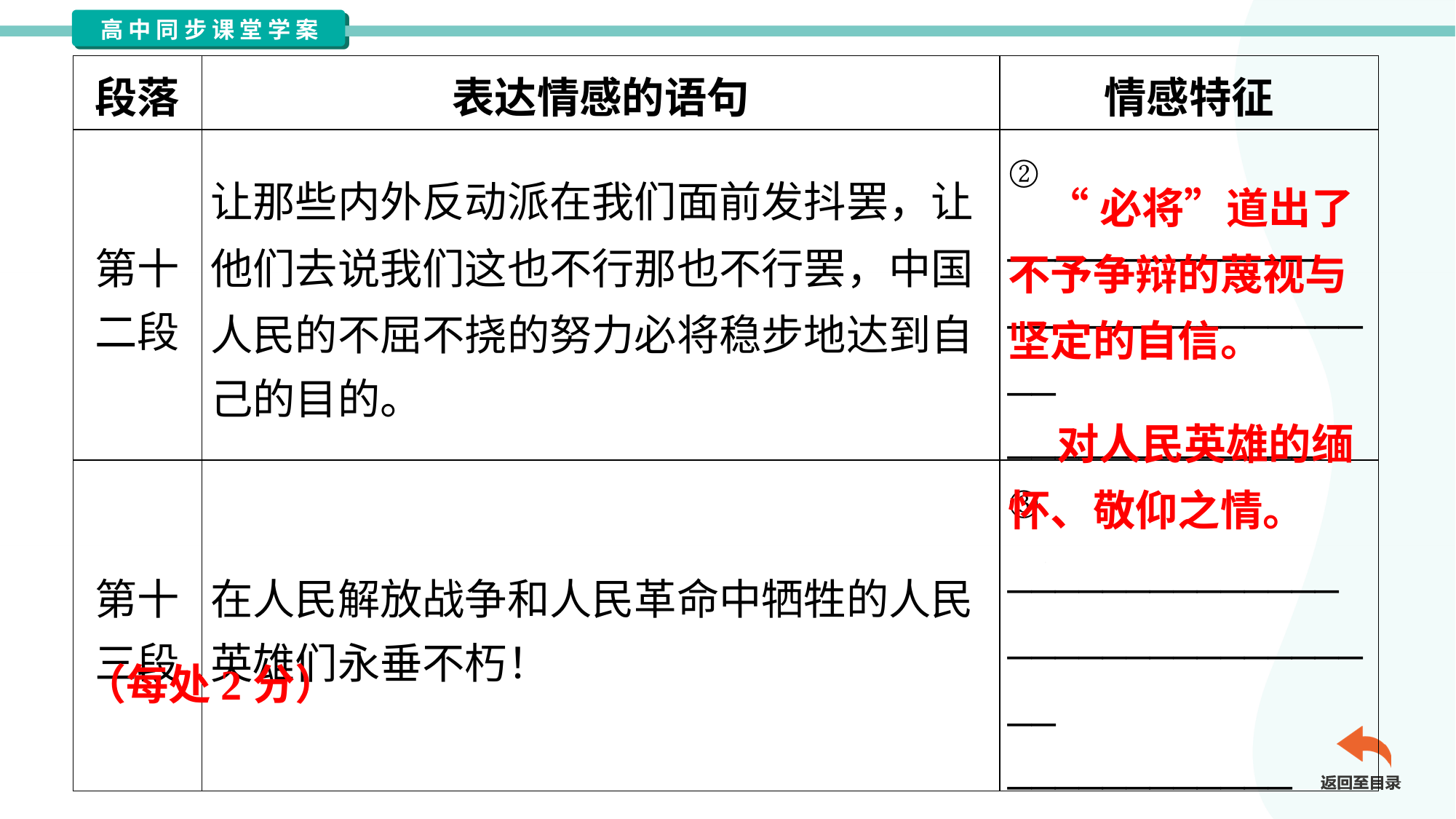

| 段落 | 表达情感的语句 | 情感特征 |
| --- | --- | --- |
| 第十 二段 | 让那些内外反动派在我们面前发抖罢，让 他们去说我们这也不行那也不行罢，中国 人民的不屈不挠的努力必将稳步地达到自 己的目的。 | ② \_\_\_\_\_\_\_\_\_\_\_\_\_\_ \_\_\_\_\_\_\_\_\_\_\_\_\_\_\_\_\_ \_\_\_\_\_\_\_\_\_\_\_\_\_ |
| 第十 三段 | 在人民解放战争和人民革命中牺牲的人民 英雄们永垂不朽！ | ③ \_\_\_\_\_\_\_\_\_\_\_\_\_\_ \_\_\_\_\_\_\_\_\_\_\_\_\_\_\_\_\_ \_\_\_\_\_\_\_\_\_\_\_\_ |
    “必将”道出了不予争辩的蔑视与坚定的自信。
    对人民英雄的缅怀、敬仰之情。
（每处2分）